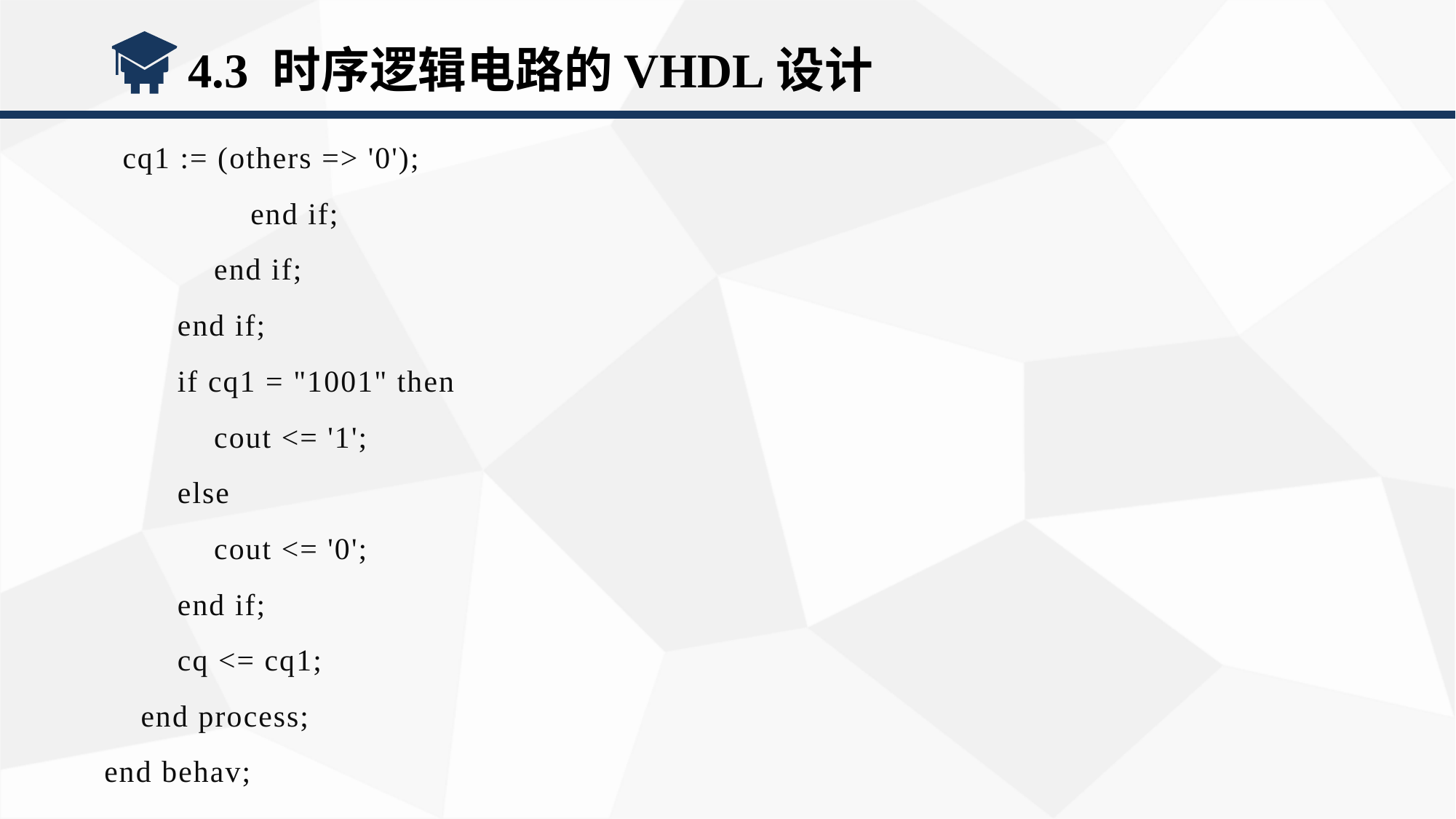

4.3 时序逻辑电路的VHDL设计

  cq1 := (others => '0');
                end if;
            end if;
        end if;
        if cq1 = "1001" then
            cout <= '1';
        else
            cout <= '0';
        end if;
        cq <= cq1;
    end process;
end behav;